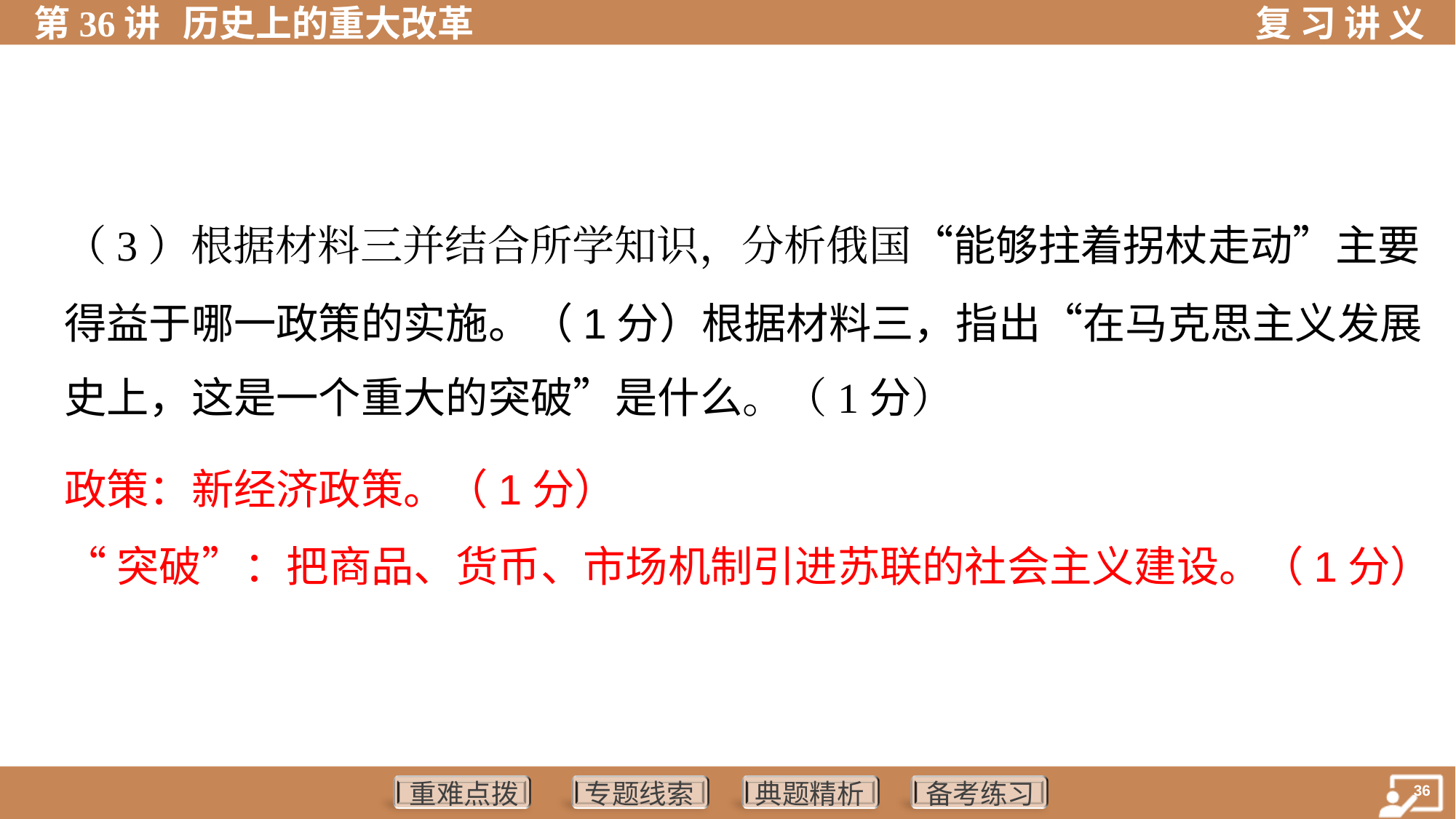

（3）根据材料三并结合所学知识，分析俄国“能够拄着拐杖走动”主要
得益于哪一政策的实施。（1分）根据材料三，指出“在马克思主义发展
史上，这是一个重大的突破”是什么。（1分）
政策：新经济政策。（1分）
“突破”：把商品、货币、市场机制引进苏联的社会主义建设。（1分）